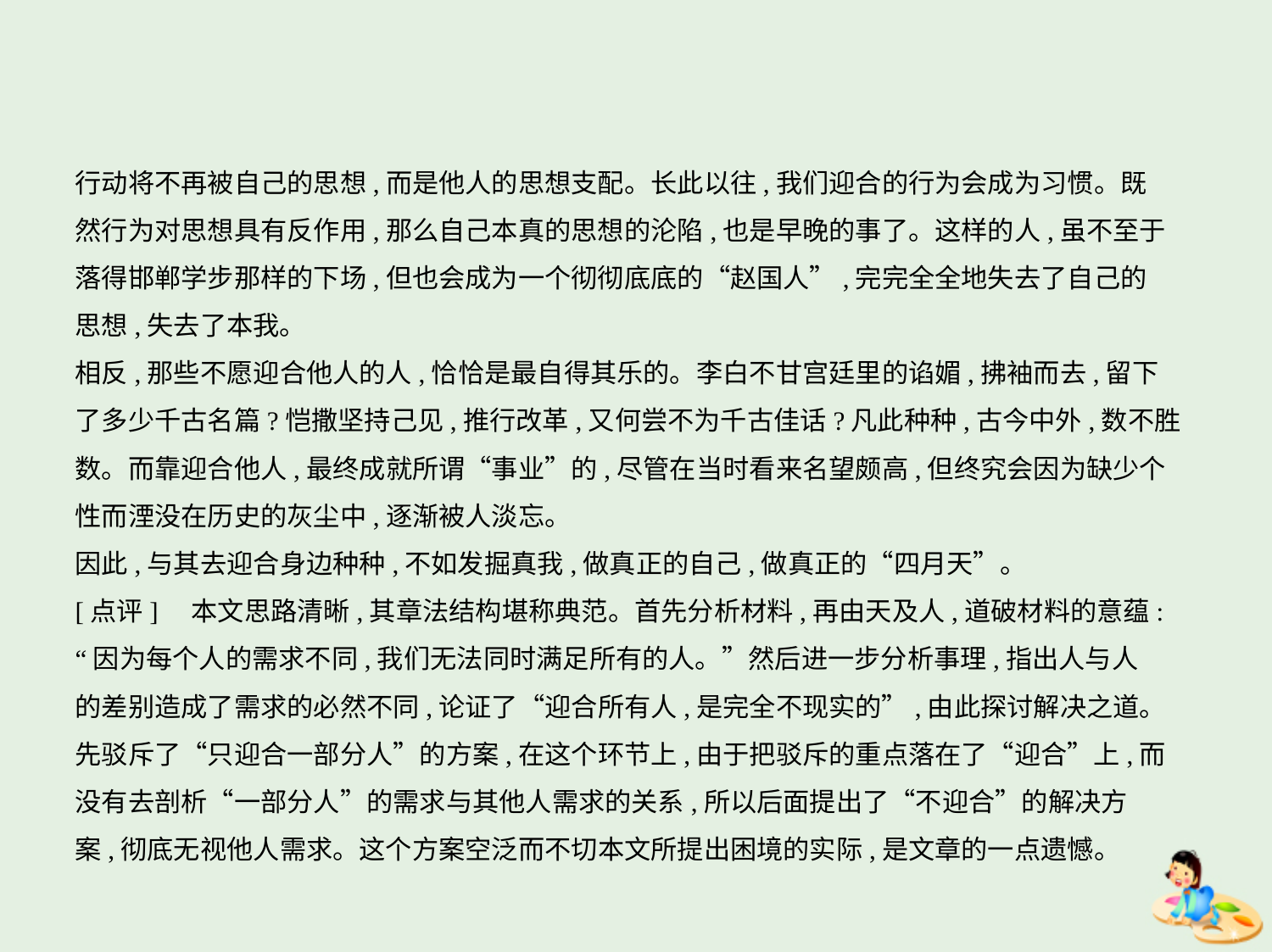

行动将不再被自己的思想,而是他人的思想支配。长此以往,我们迎合的行为会成为习惯。既
然行为对思想具有反作用,那么自己本真的思想的沦陷,也是早晚的事了。这样的人,虽不至于
落得邯郸学步那样的下场,但也会成为一个彻彻底底的“赵国人”,完完全全地失去了自己的
思想,失去了本我。
相反,那些不愿迎合他人的人,恰恰是最自得其乐的。李白不甘宫廷里的谄媚,拂袖而去,留下
了多少千古名篇?恺撒坚持己见,推行改革,又何尝不为千古佳话?凡此种种,古今中外,数不胜
数。而靠迎合他人,最终成就所谓“事业”的,尽管在当时看来名望颇高,但终究会因为缺少个
性而湮没在历史的灰尘中,逐渐被人淡忘。
因此,与其去迎合身边种种,不如发掘真我,做真正的自己,做真正的“四月天”。
[点评]　本文思路清晰,其章法结构堪称典范。首先分析材料,再由天及人,道破材料的意蕴:
“因为每个人的需求不同,我们无法同时满足所有的人。”然后进一步分析事理,指出人与人
的差别造成了需求的必然不同,论证了“迎合所有人,是完全不现实的”,由此探讨解决之道。
先驳斥了“只迎合一部分人”的方案,在这个环节上,由于把驳斥的重点落在了“迎合”上,而
没有去剖析“一部分人”的需求与其他人需求的关系,所以后面提出了“不迎合”的解决方
案,彻底无视他人需求。这个方案空泛而不切本文所提出困境的实际,是文章的一点遗憾。